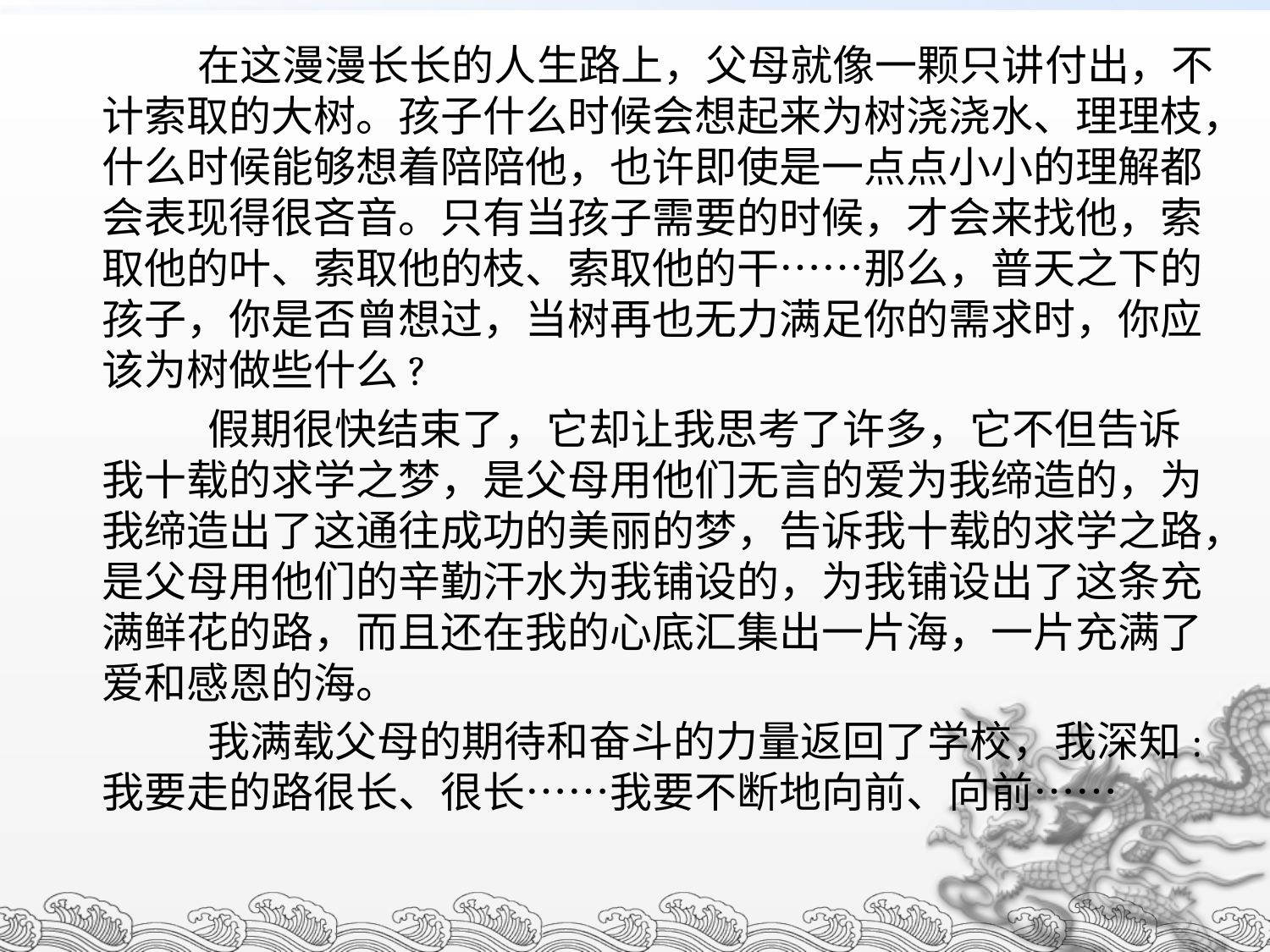

# 在这漫漫长长的人生路上，父母就像一颗只讲付出，不计索取的大树。孩子什么时候会想起来为树浇浇水、理理枝，什么时候能够想着陪陪他，也许即使是一点点小小的理解都会表现得很吝音。只有当孩子需要的时候，才会来找他，索取他的叶、索取他的枝、索取他的干……那么，普天之下的孩子，你是否曾想过，当树再也无力满足你的需求时，你应该为树做些什么?
               假期很快结束了，它却让我思考了许多，它不但告诉我十载的求学之梦，是父母用他们无言的爱为我缔造的，为我缔造出了这通往成功的美丽的梦，告诉我十载的求学之路，是父母用他们的辛勤汗水为我铺设的，为我铺设出了这条充满鲜花的路，而且还在我的心底汇集出一片海，一片充满了爱和感恩的海。
               我满载父母的期待和奋斗的力量返回了学校，我深知:我要走的路很长、很长……我要不断地向前、向前……